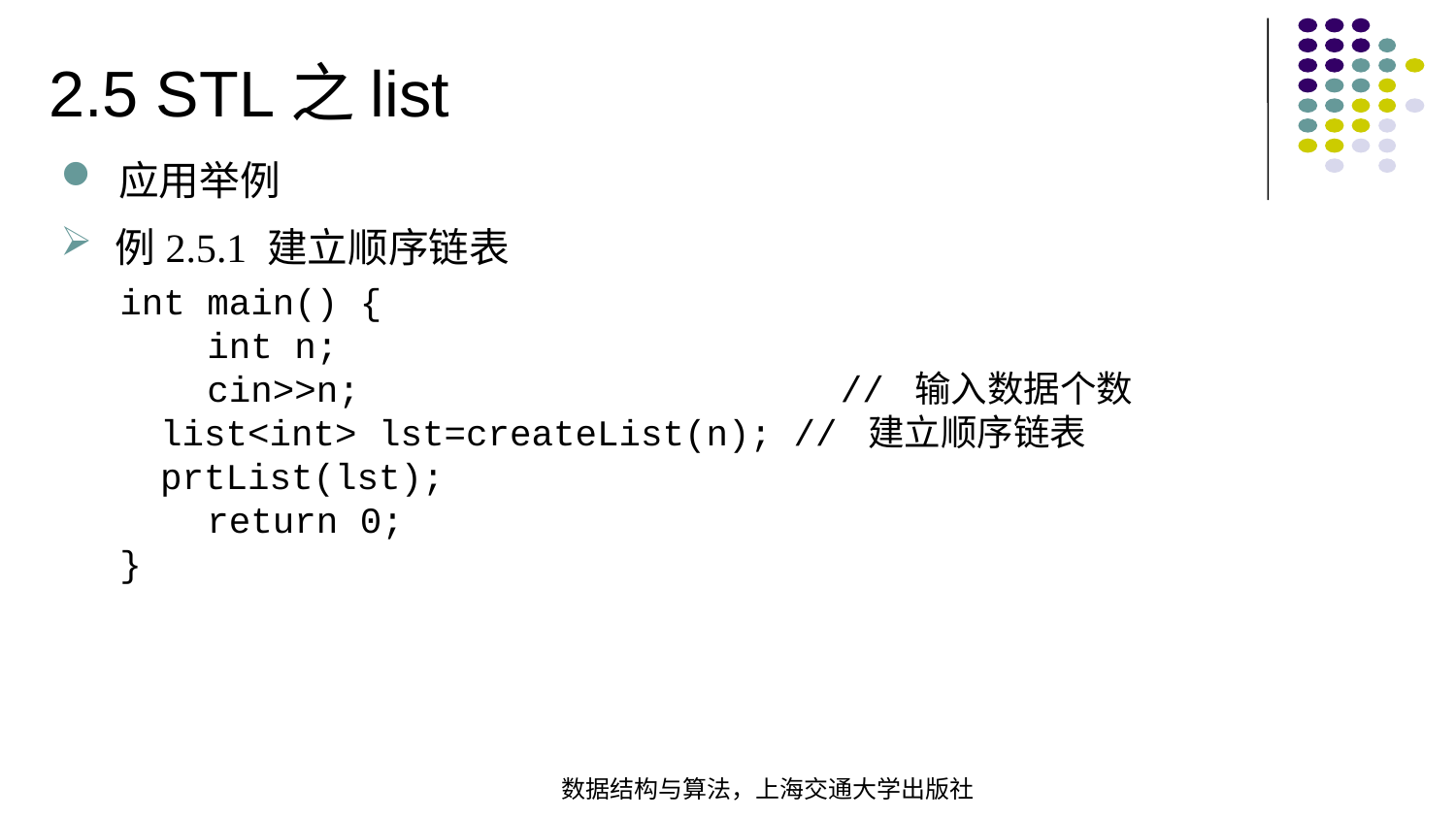

2.5 STL之list
应用举例
例2.5.1 建立顺序链表
int main() {    int n;    cin>>n;                      // 输入数据个数    list<int> lst=createList(n); // 建立顺序链表    prtList(lst);    return 0;
}